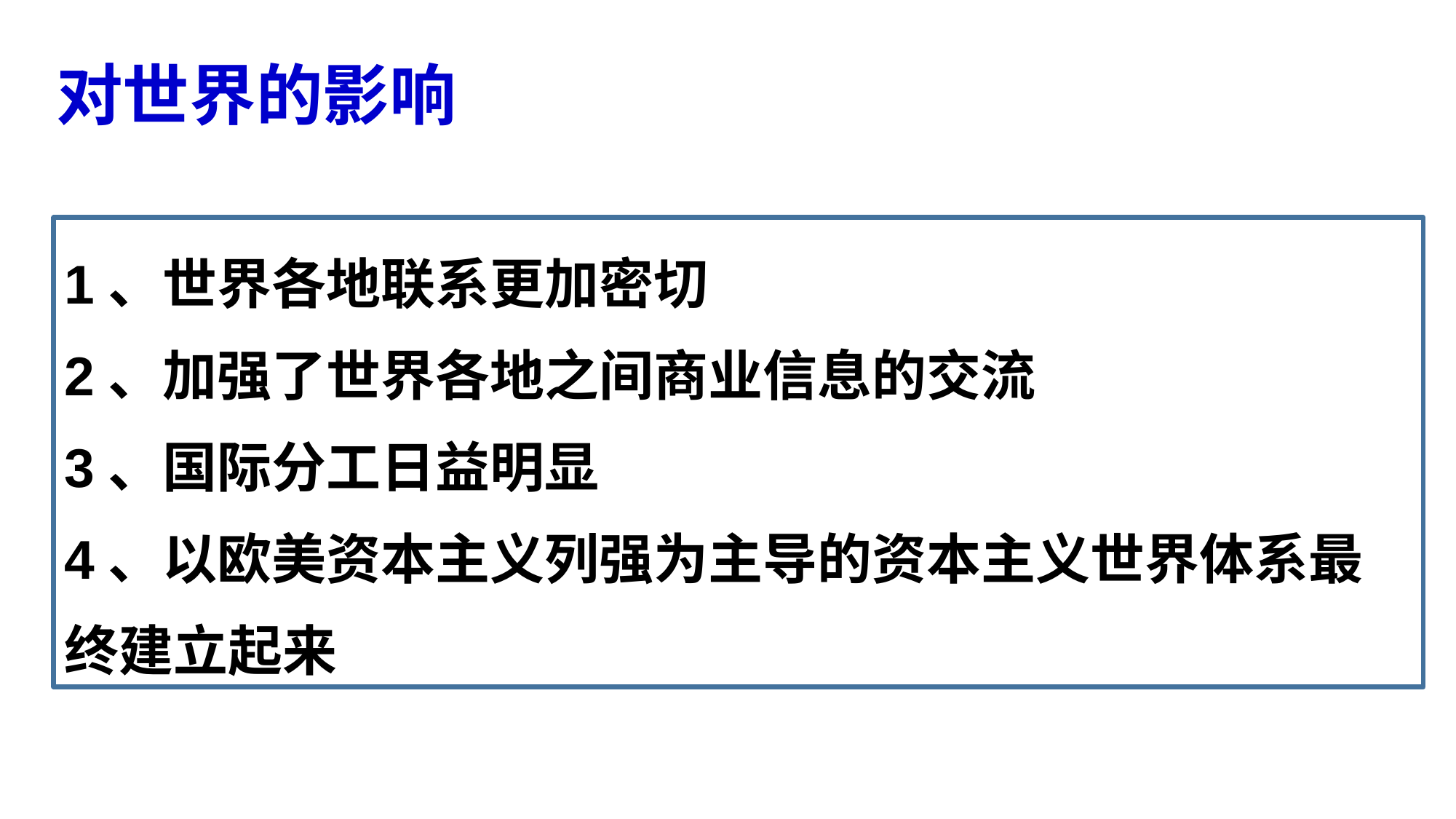

# 对世界的影响

1、世界各地联系更加密切
2、加强了世界各地之间商业信息的交流
3、国际分工日益明显
4、以欧美资本主义列强为主导的资本主义世界体系最终建立起来